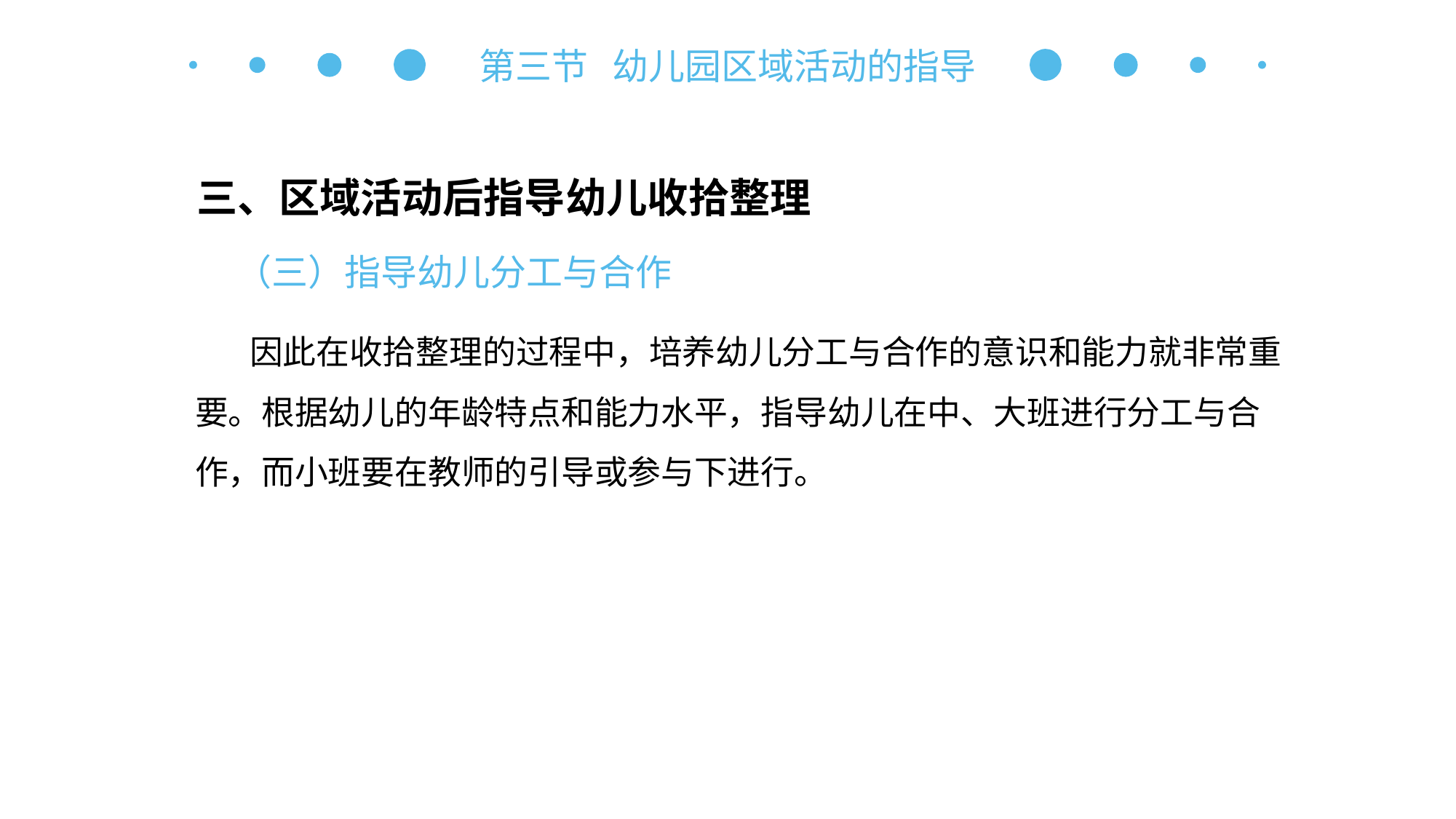

第三节   幼儿园区域活动的指导

三、区域活动后指导幼儿收拾整理
（三）指导幼儿分工与合作
因此在收拾整理的过程中，培养幼儿分工与合作的意识和能力就非常重要。根据幼儿的年龄特点和能力水平，指导幼儿在中、大班进行分工与合作，而小班要在教师的引导或参与下进行。